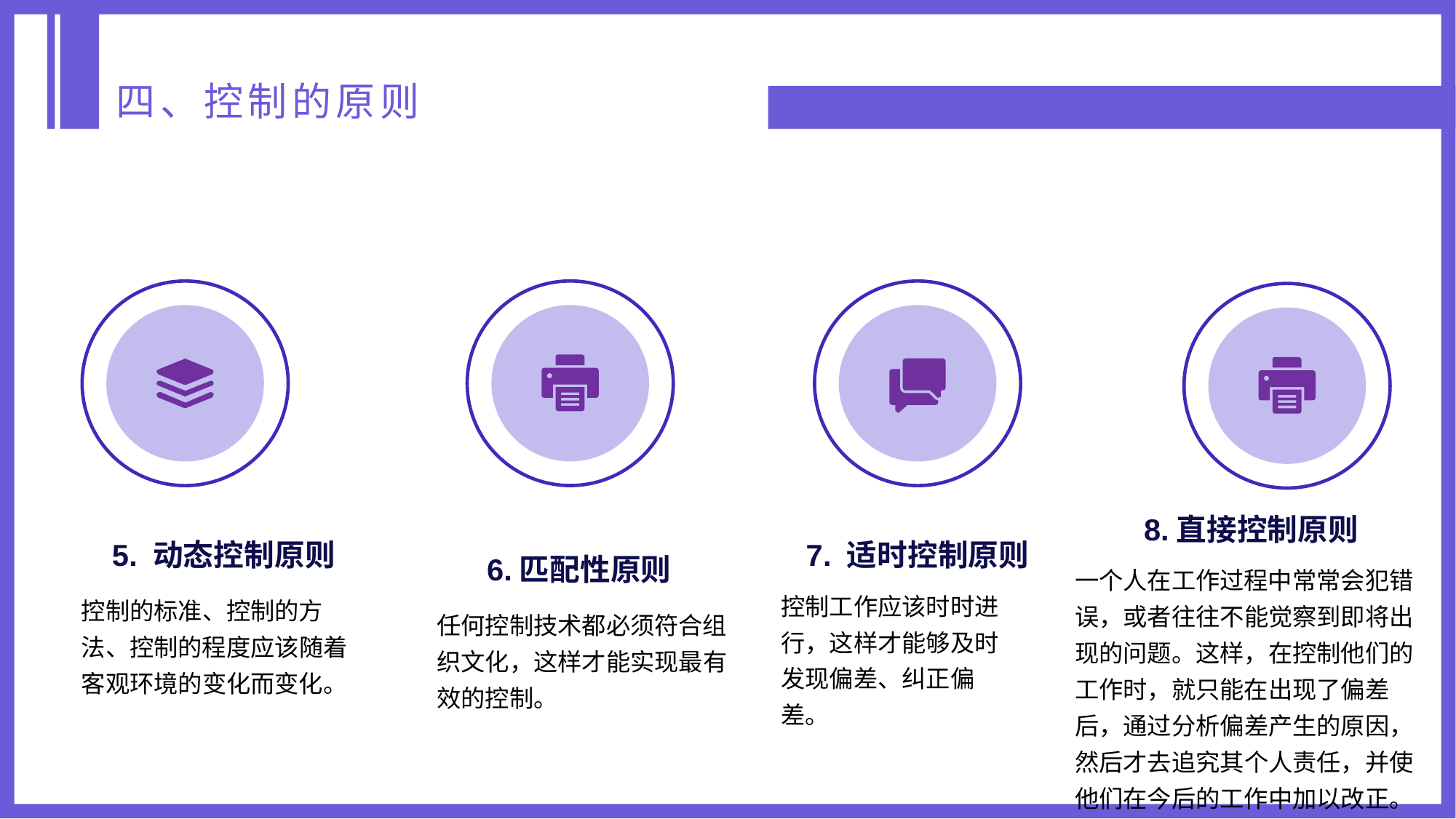

四、控制的原则

8.直接控制原则
一个人在工作过程中常常会犯错误，或者往往不能觉察到即将出现的问题。这样，在控制他们的工作时，就只能在出现了偏差后，通过分析偏差产生的原因，然后才去追究其个人责任，并使他们在今后的工作中加以改正。
5. 动态控制原则
控制的标准、控制的方法、控制的程度应该随着客观环境的变化而变化。
7. 适时控制原则
控制工作应该时时进行，这样才能够及时发现偏差、纠正偏差。
6.匹配性原则
任何控制技术都必须符合组织文化，这样才能实现最有效的控制。